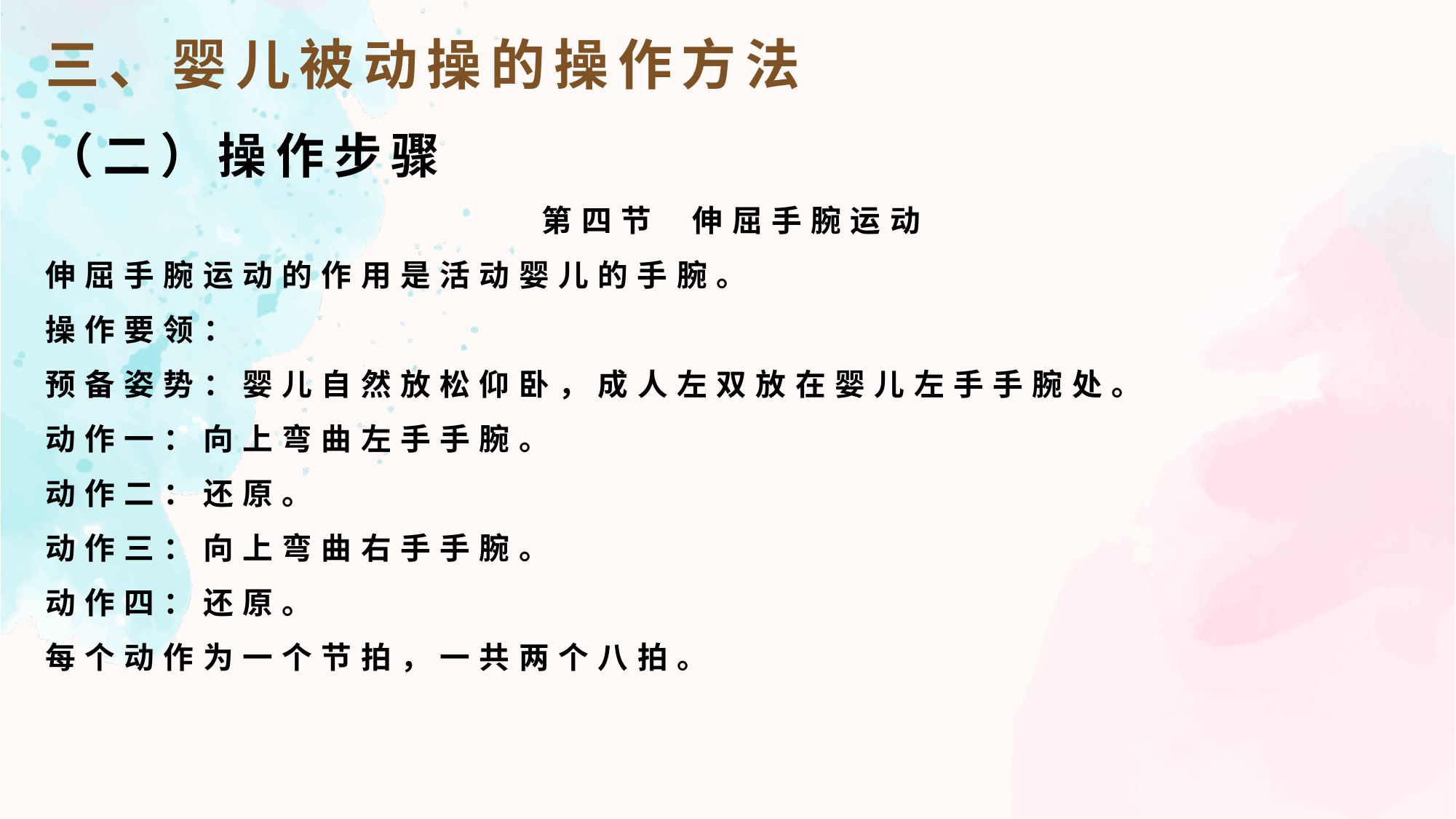

三、婴儿被动操的操作方法
（二）操作步骤
第四节  伸屈手腕运动
伸屈手腕运动的作用是活动婴儿的手腕。
操作要领：
预备姿势：婴儿自然放松仰卧，成人左双放在婴儿左手手腕处。
动作一：向上弯曲左手手腕。
动作二：还原。
动作三：向上弯曲右手手腕。
动作四：还原。
每个动作为一个节拍，一共两个八拍。